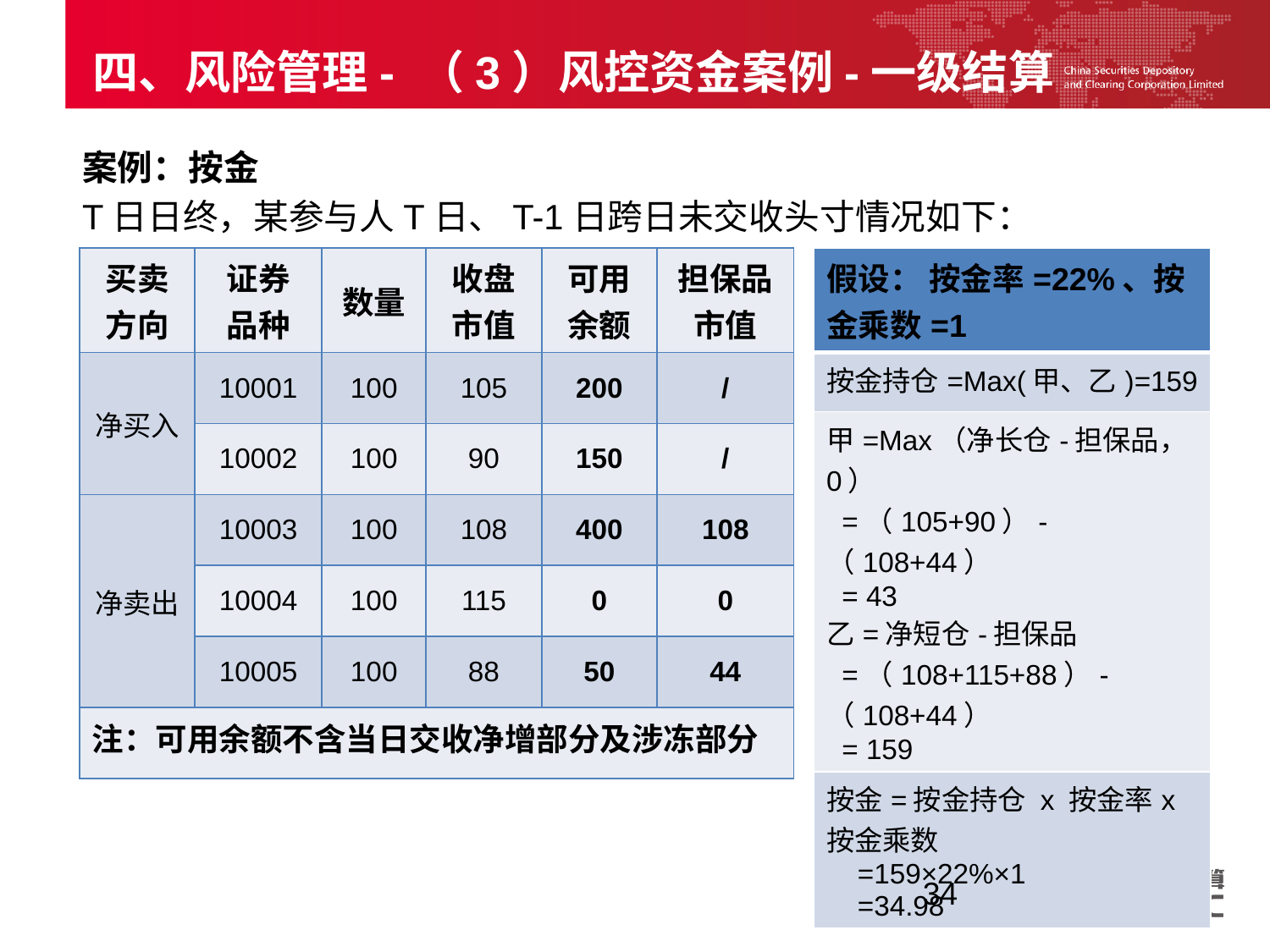

四、风险管理- （3）风控资金案例-一级结算
案例：按金
T日日终，某参与人T日、T-1日跨日未交收头寸情况如下：

| 买卖 方向 | 证券 品种 | 数量 | 收盘 市值 | 可用余额 | 担保品市值 |
| --- | --- | --- | --- | --- | --- |
| 净买入 | 10001 | 100 | 105 | 200 | / |
|  | 10002 | 100 | 90 | 150 | / |
| 净卖出 | 10003 | 100 | 108 | 400 | 108 |
|  | 10004 | 100 | 115 | 0 | 0 |
|  | 10005 | 100 | 88 | 50 | 44 |
| 注：可用余额不含当日交收净增部分及涉冻部分 |  |  |  |  |  |
| 假设： 按金率=22%、按金乘数=1 |
| --- |
| 按金持仓=Max(甲、乙)=159 |
| 甲=Max（净长仓-担保品，0） =（105+90）-（108+44） = 43 乙=净短仓-担保品 =（108+115+88）-（108+44） = 159 |
| 按金=按金持仓 x 按金率x 按金乘数 =159×22%×1 =34.98 |
34